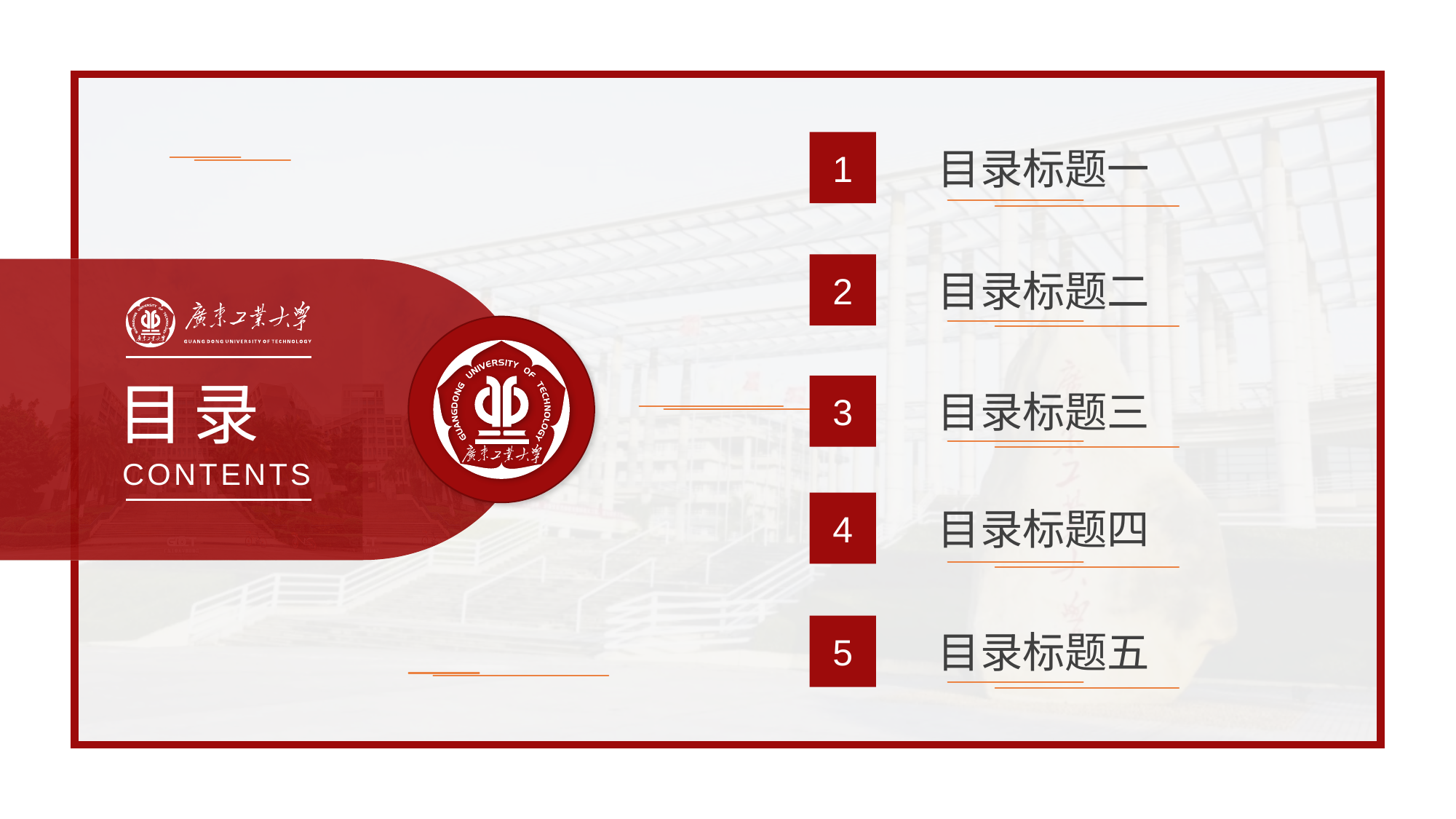

1
目录标题一
2
目录标题二
3
目录标题三
4
目录标题四
5
目录标题五